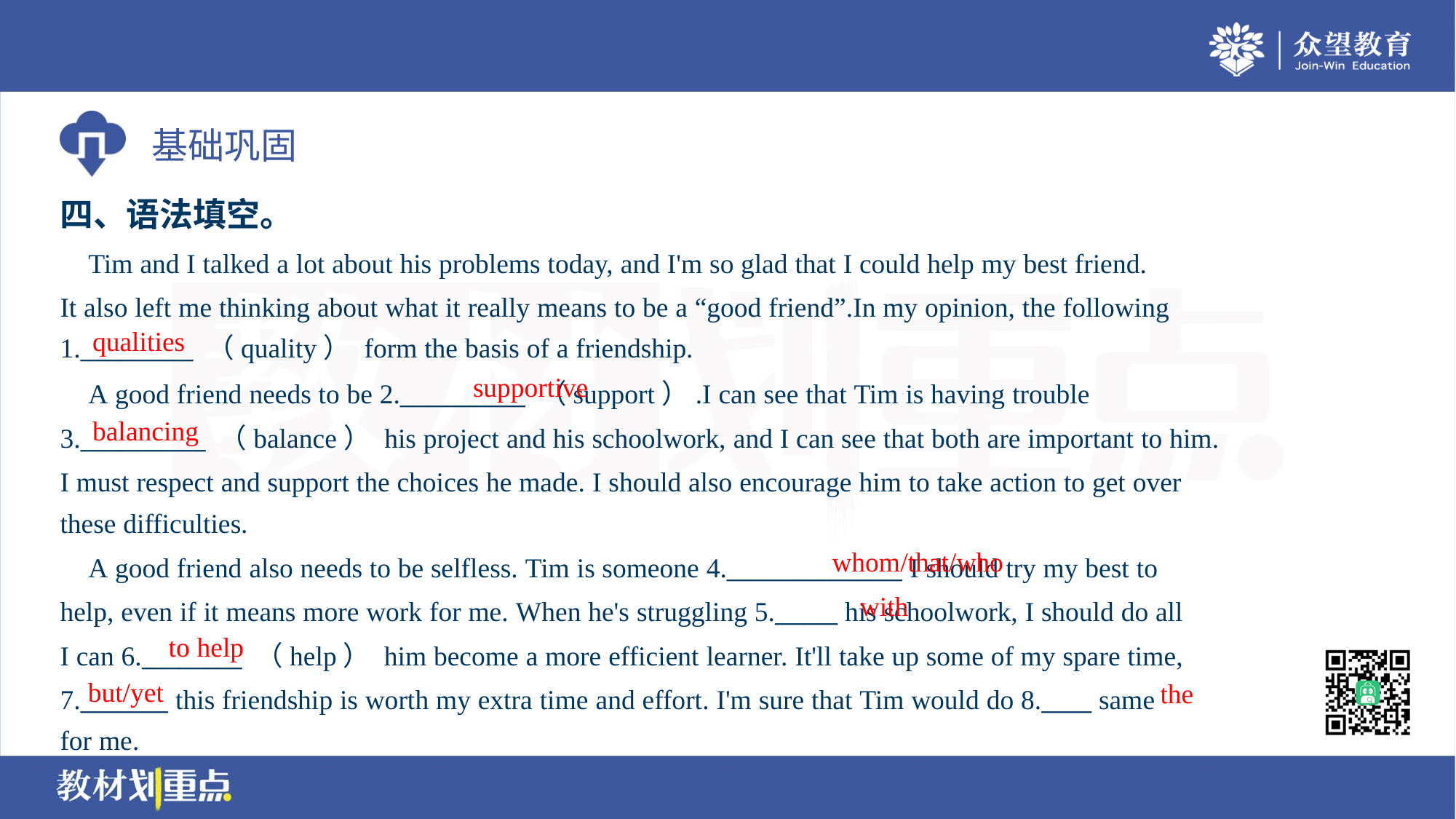

四、语法填空。
    Tim and I talked a lot about his problems today, and I'm so glad that I could help my best friend.
It also left me thinking about what it really means to be a “good friend”.In my opinion, the following
1._________ （quality） form the basis of a friendship.
qualities
supportive
    A good friend needs to be 2.__________ （support）.I can see that Tim is having trouble
3.__________ （balance） his project and his schoolwork, and I can see that both are important to him.
I must respect and support the choices he made. I should also encourage him to take action to get over
these difficulties.
balancing
whom/that/who
    A good friend also needs to be selfless. Tim is someone 4.______________ I should try my best to
help, even if it means more work for me. When he's struggling 5._____ his schoolwork, I should do all
I can 6.________ （help） him become a more efficient learner. It'll take up some of my spare time,
7._______ this friendship is worth my extra time and effort. I'm sure that Tim would do 8.____ same
for me.
with
to help
but/yet
the